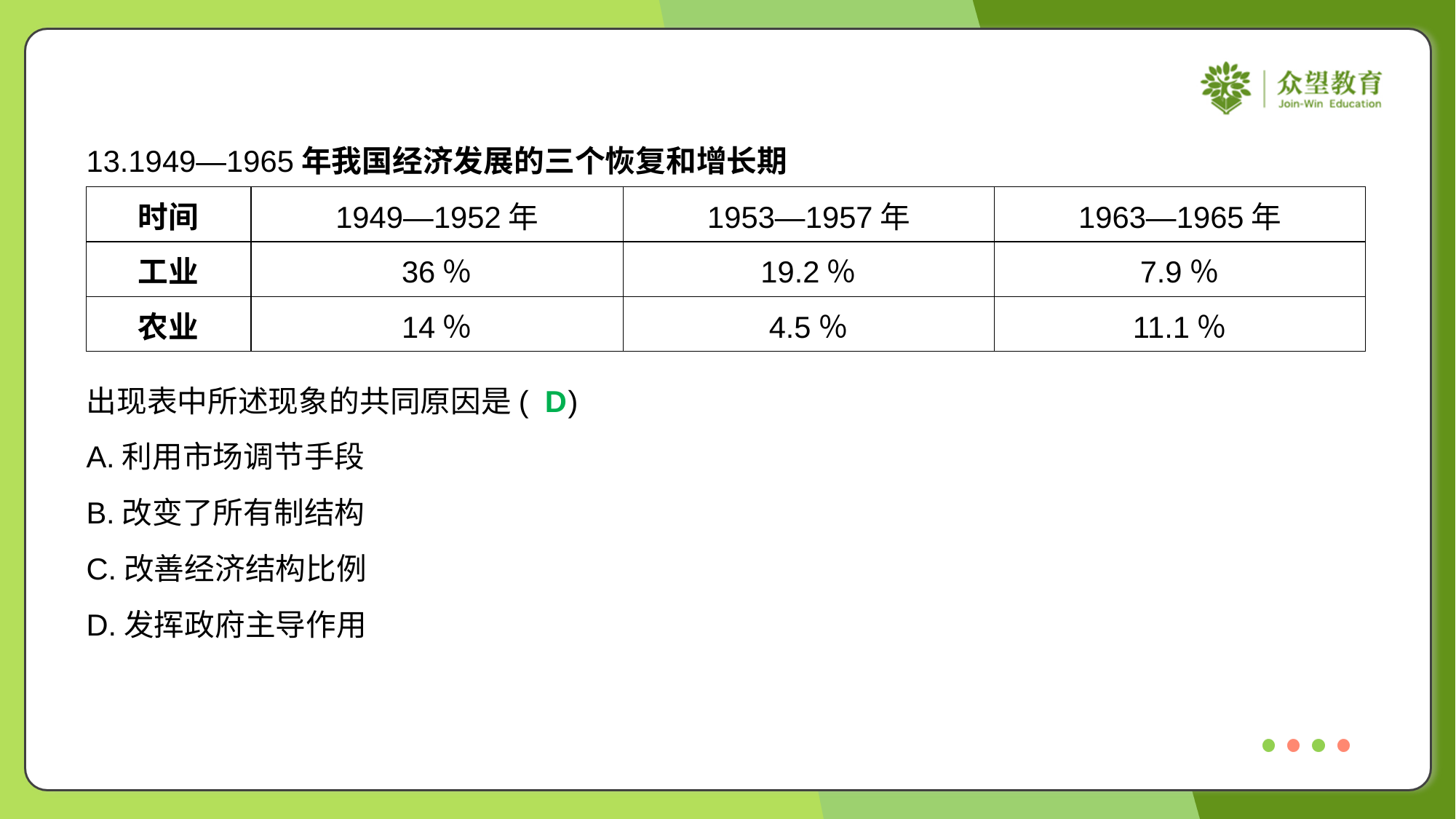

13.1949—1965年我国经济发展的三个恢复和增长期
| 时间 | 1949—1952年 | 1953—1957年 | 1963—1965年 |
| --- | --- | --- | --- |
| 工业 | 36％ | 19.2％ | 7.9％ |
| 农业 | 14％ | 4.5％ | 11.1％ |
出现表中所述现象的共同原因是(     )
D
A.利用市场调节手段
B.改变了所有制结构
C.改善经济结构比例
D.发挥政府主导作用